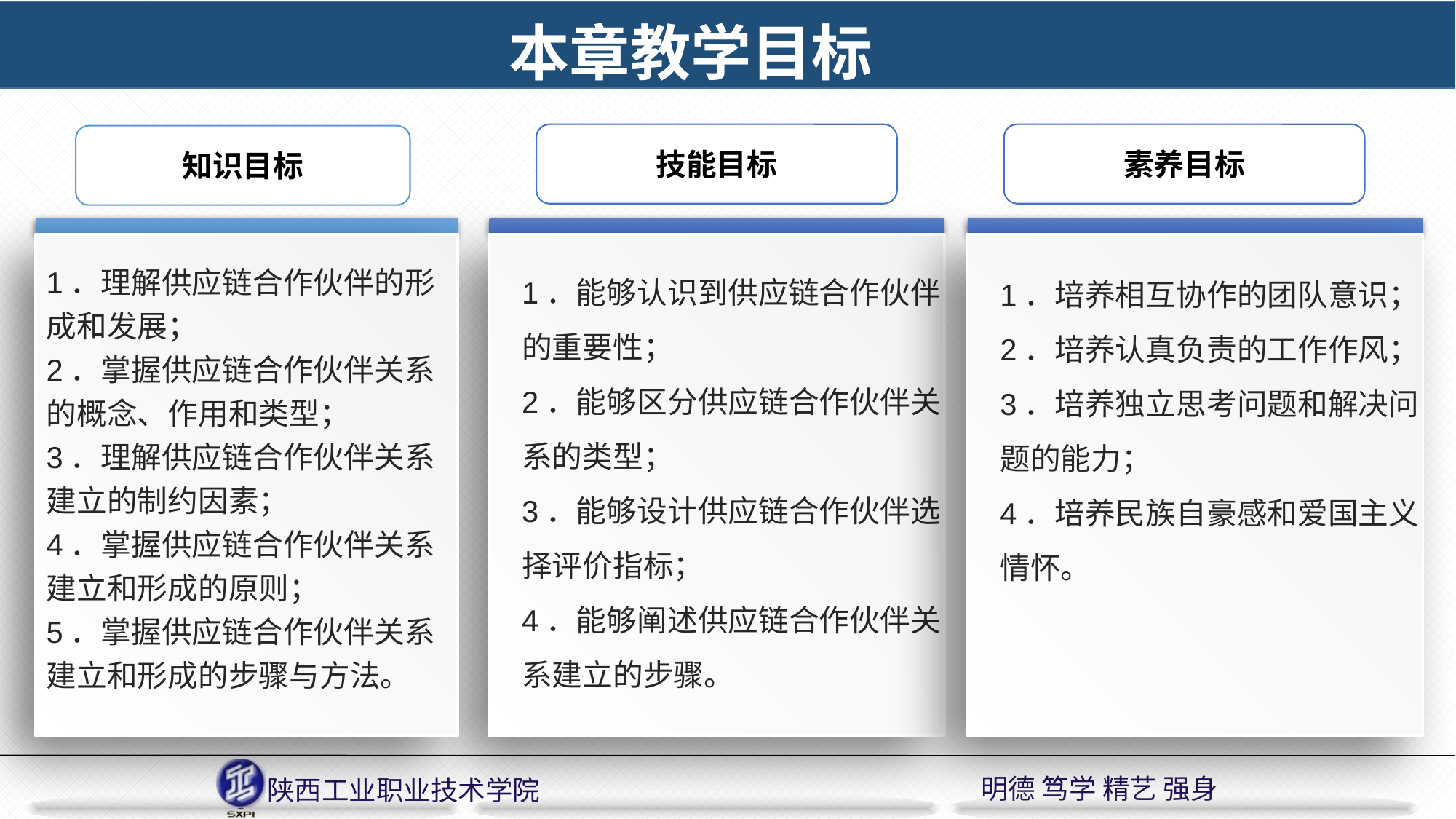

本章教学目标
技能目标

1．能够认识到供应链合作伙伴的重要性；
2．能够区分供应链合作伙伴关系的类型；
3．能够设计供应链合作伙伴选择评价指标；
4．能够阐述供应链合作伙伴关系建立的步骤。

素养目标

1．培养相互协作的团队意识；
2．培养认真负责的工作作风；
3．培养独立思考问题和解决问题的能力；
4．培养民族自豪感和爱国主义情怀。

知识目标

1．理解供应链合作伙伴的形成和发展；
2．掌握供应链合作伙伴关系的概念、作用和类型；
3．理解供应链合作伙伴关系建立的制约因素；
4．掌握供应链合作伙伴关系建立和形成的原则；
5．掌握供应链合作伙伴关系建立和形成的步骤与方法。